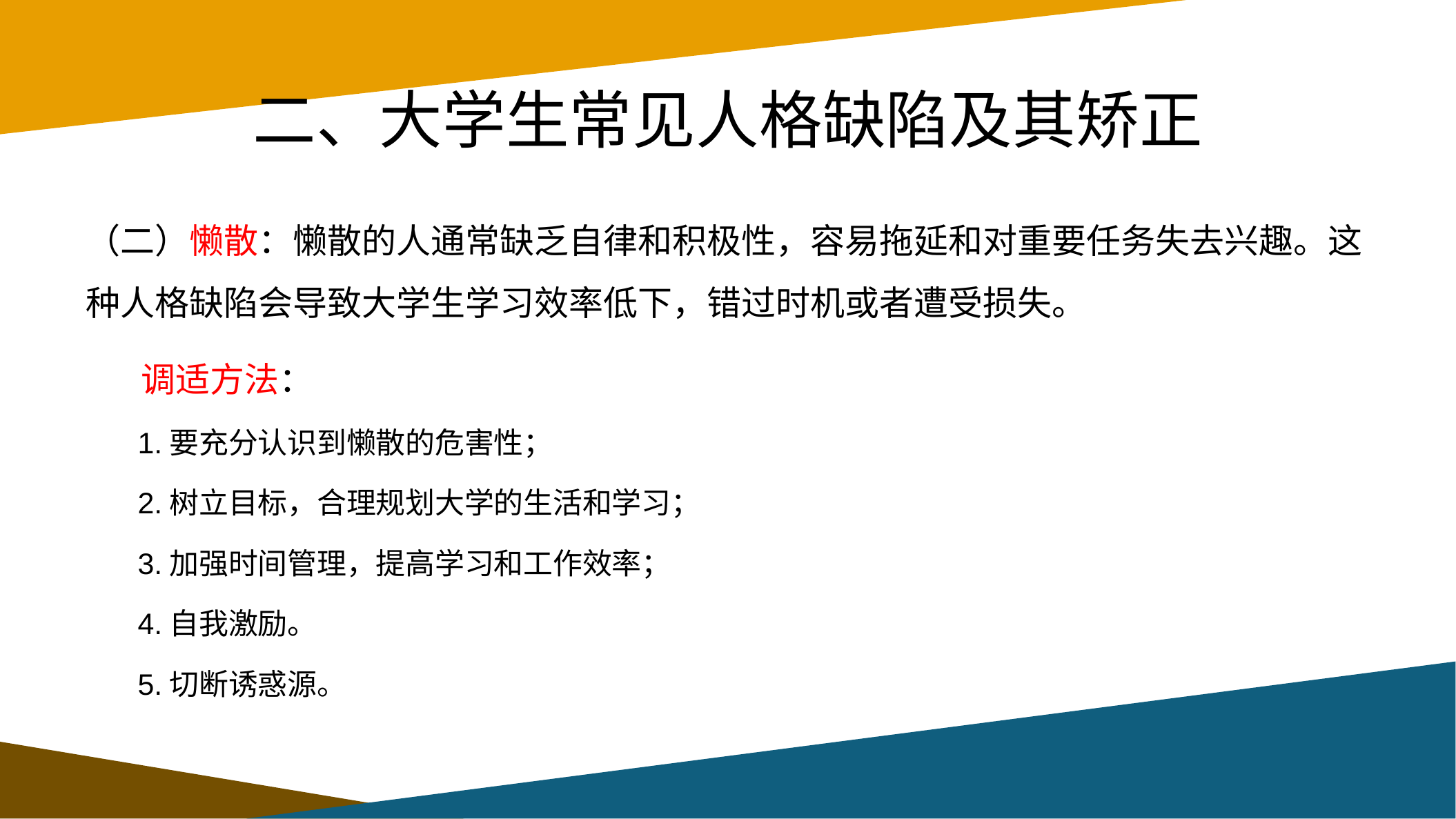

# 二、大学生常见人格缺陷及其矫正
（二）懒散：懒散的人通常缺乏自律和积极性，容易拖延和对重要任务失去兴趣。这种人格缺陷会导致大学生学习效率低下，错过时机或者遭受损失。
      调适方法：
1.要充分认识到懒散的危害性；
2.树立目标，合理规划大学的生活和学习；
3.加强时间管理，提高学习和工作效率；
4.自我激励。
5.切断诱惑源。